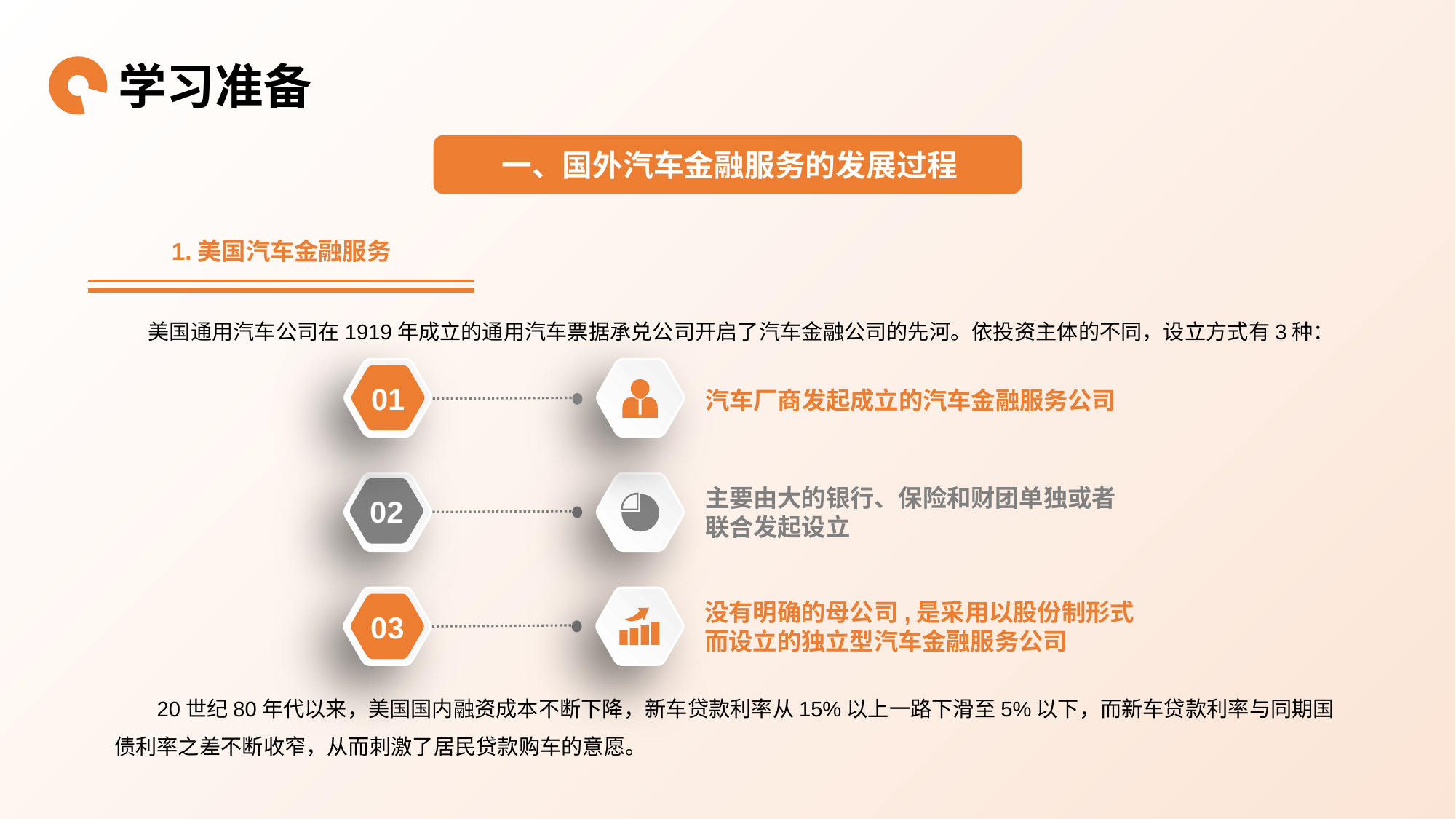

学习准备

一、国外汽车金融服务的发展过程
1.美国汽车金融服务
美国通用汽车公司在1919年成立的通用汽车票据承兑公司开启了汽车金融公司的先河。依投资主体的不同，设立方式有3种：

01

汽车厂商发起成立的汽车金融服务公司

02

主要由大的银行、保险和财团单独或者联合发起设立

03

没有明确的母公司,是采用以股份制形式而设立的独立型汽车金融服务公司

20世纪80年代以来，美国国内融资成本不断下降，新车贷款利率从15%以上一路下滑至5%以下，而新车贷款利率与同期国债利率之差不断收窄，从而刺激了居民贷款购车的意愿。